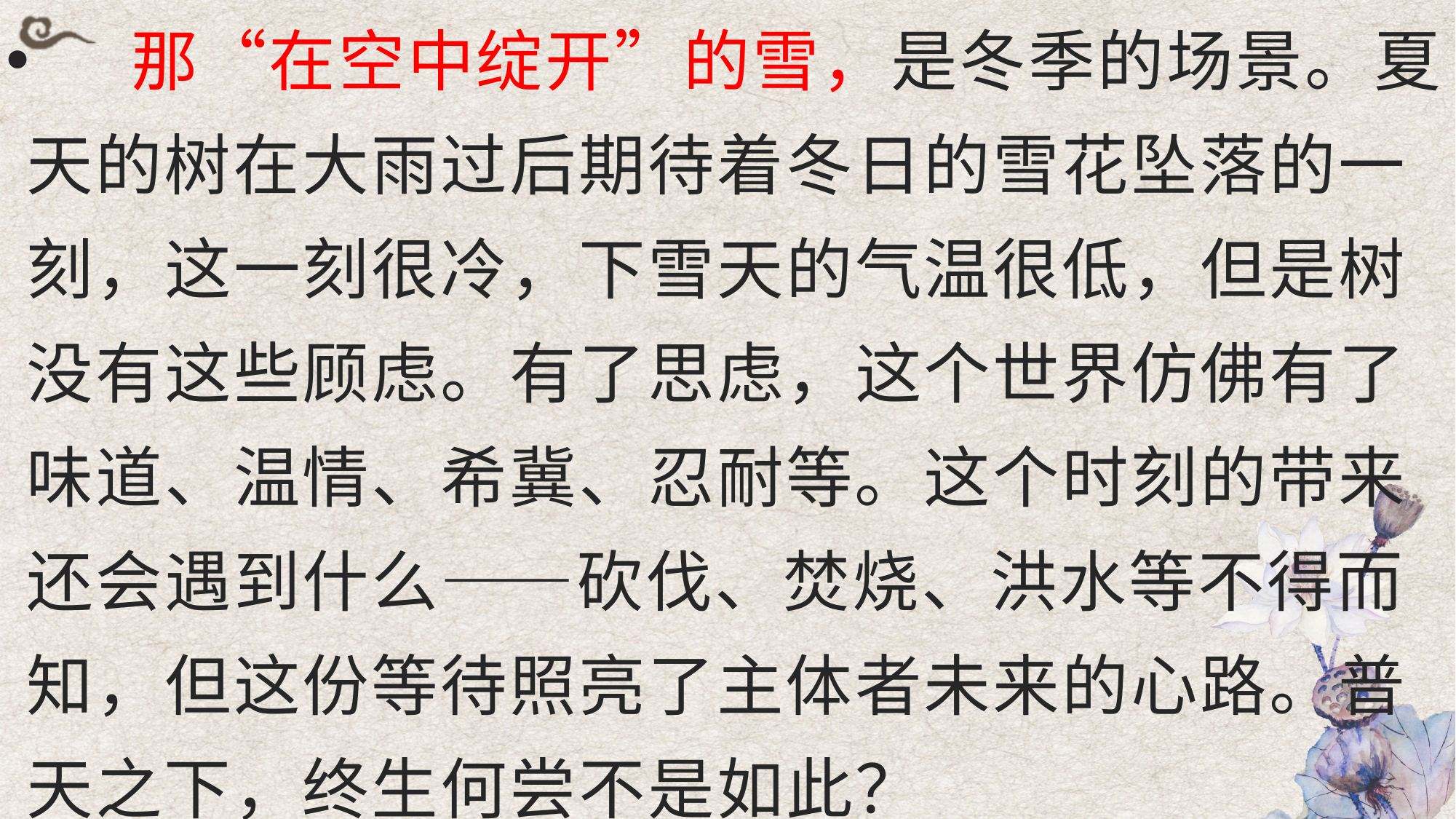

那“在空中绽开”的雪，是冬季的场景。夏天的树在大雨过后期待着冬日的雪花坠落的一刻，这一刻很冷，下雪天的气温很低，但是树没有这些顾虑。有了思虑，这个世界仿佛有了味道、温情、希冀、忍耐等。这个时刻的带来还会遇到什么——砍伐、焚烧、洪水等不得而知，但这份等待照亮了主体者未来的心路。普天之下，终生何尝不是如此？
#